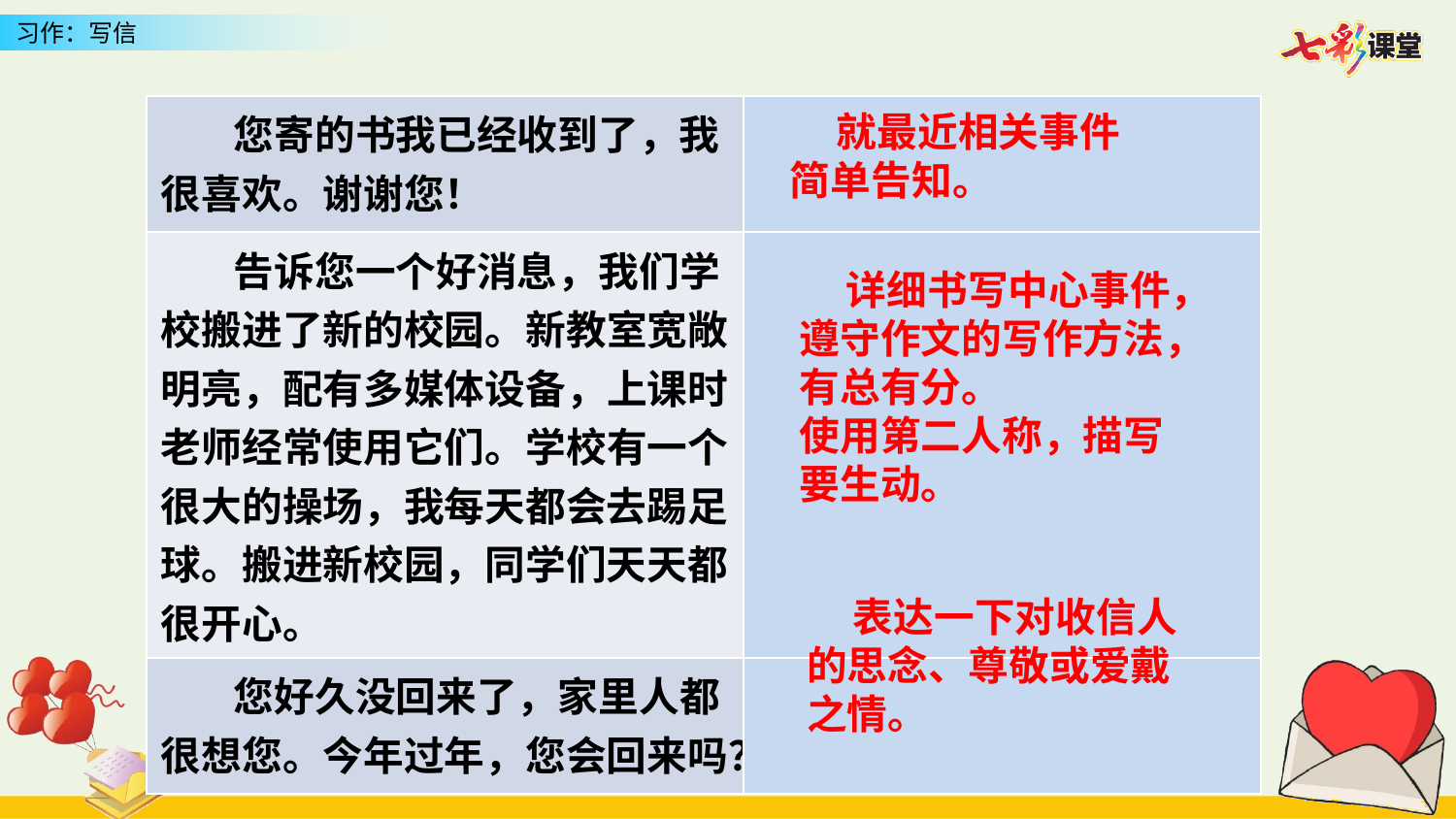

| 您寄的书我已经收到了，我很喜欢。谢谢您！ |  |
| --- | --- |
| 告诉您一个好消息，我们学校搬进了新的校园。新教室宽敞明亮，配有多媒体设备，上课时老师经常使用它们。学校有一个很大的操场，我每天都会去踢足球。搬进新校园，同学们天天都很开心。 |  |
| 您好久没回来了，家里人都很想您。今年过年，您会回来吗？ |  |
    就最近相关事件简单告知。
    详细书写中心事件，遵守作文的写作方法，有总有分。
使用第二人称，描写要生动。
    表达一下对收信人的思念、尊敬或爱戴之情。